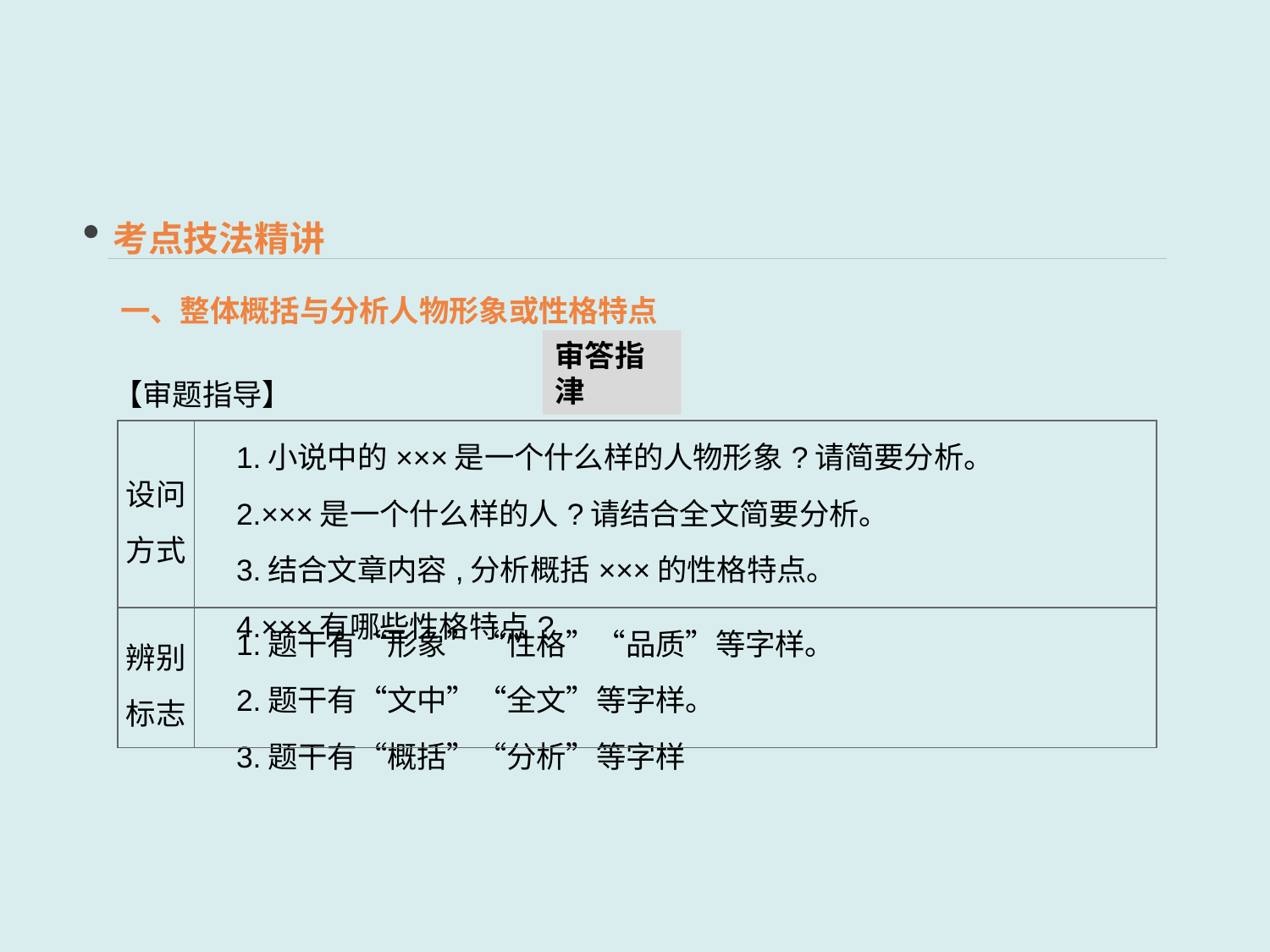

考点技法精讲

一、整体概括与分析人物形象或性格特点
审答指津
【审题指导】
| 设问 方式 | 1.小说中的×××是一个什么样的人物形象?请简要分析。 　2.×××是一个什么样的人?请结合全文简要分析。 　3.结合文章内容,分析概括×××的性格特点。 　4.×××有哪些性格特点? |
| --- | --- |
| 辨别 标志 | 1.题干有“形象”“性格”“品质”等字样。 　2.题干有“文中”“全文”等字样。 　3.题干有“概括”“分析”等字样 |